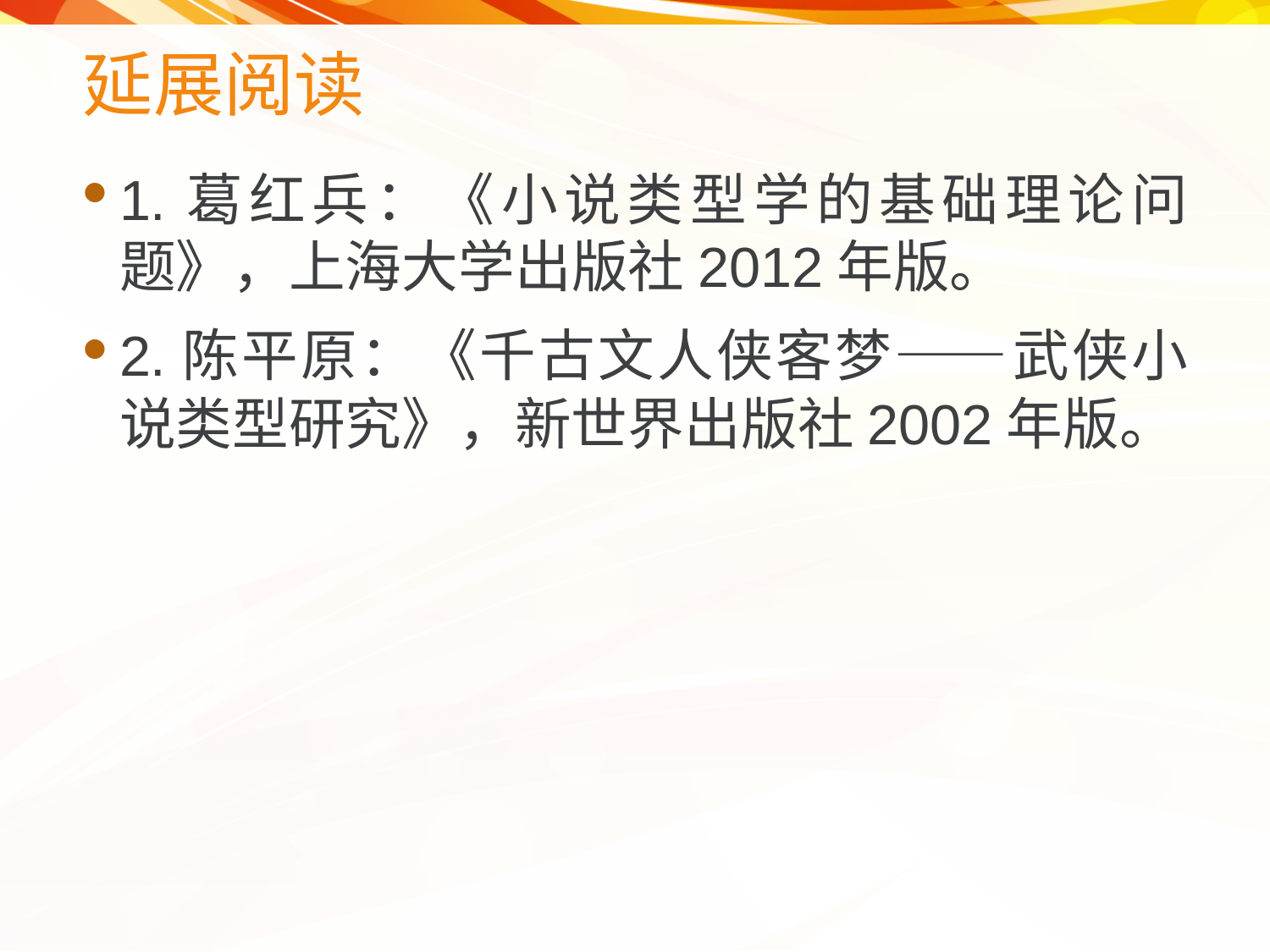

# 延展阅读
1.葛红兵：《小说类型学的基础理论问题》，上海大学出版社2012年版。
2.陈平原：《千古文人侠客梦——武侠小说类型研究》，新世界出版社2002年版。